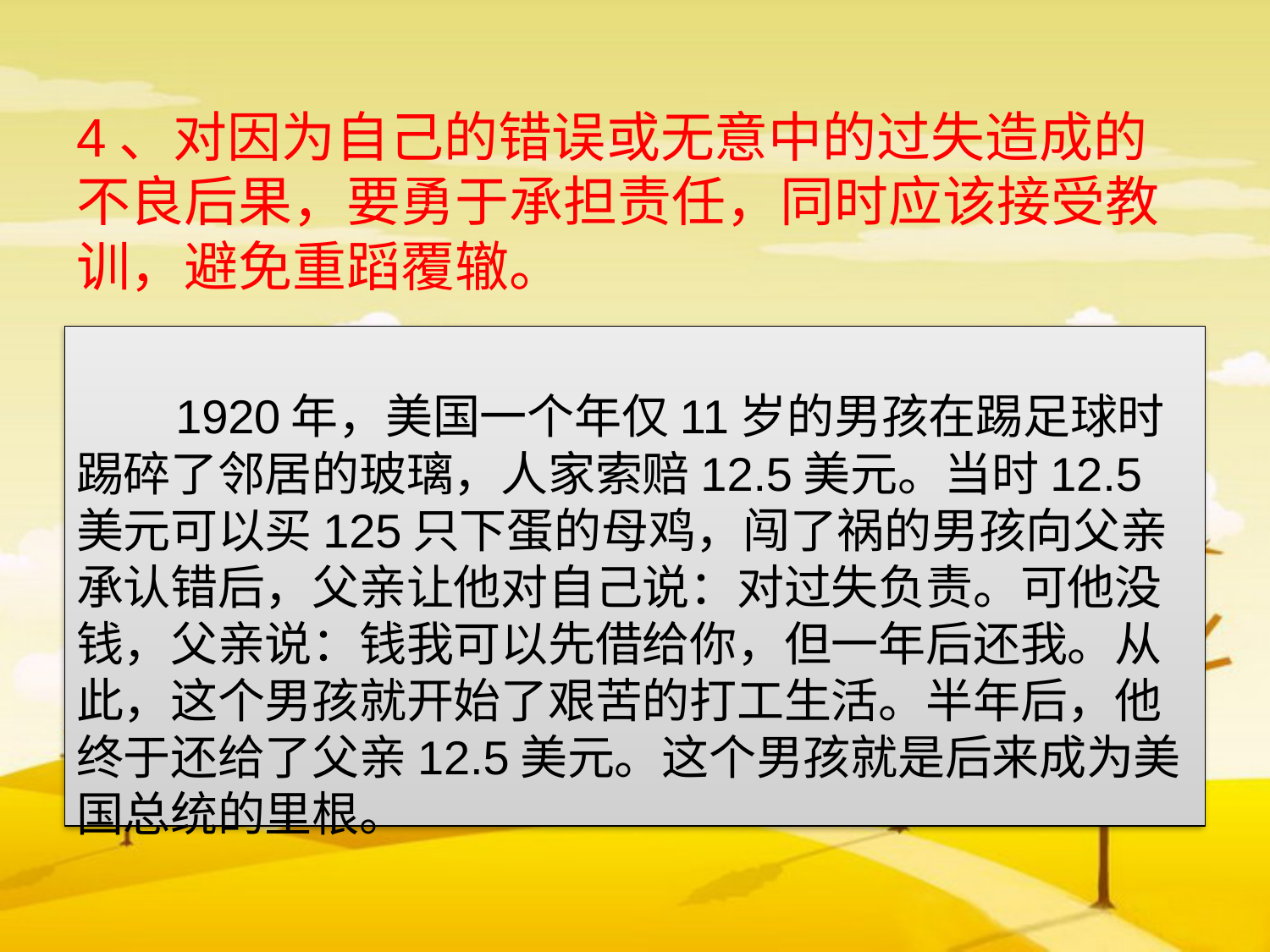

4、对因为自己的错误或无意中的过失造成的不良后果，要勇于承担责任，同时应该接受教训，避免重蹈覆辙。

       1920年，美国一个年仅11岁的男孩在踢足球时踢碎了邻居的玻璃，人家索赔12.5美元。当时12.5美元可以买125只下蛋的母鸡，闯了祸的男孩向父亲承认错后，父亲让他对自己说：对过失负责。可他没钱，父亲说：钱我可以先借给你，但一年后还我。从此，这个男孩就开始了艰苦的打工生活。半年后，他终于还给了父亲12.5美元。这个男孩就是后来成为美国总统的里根。